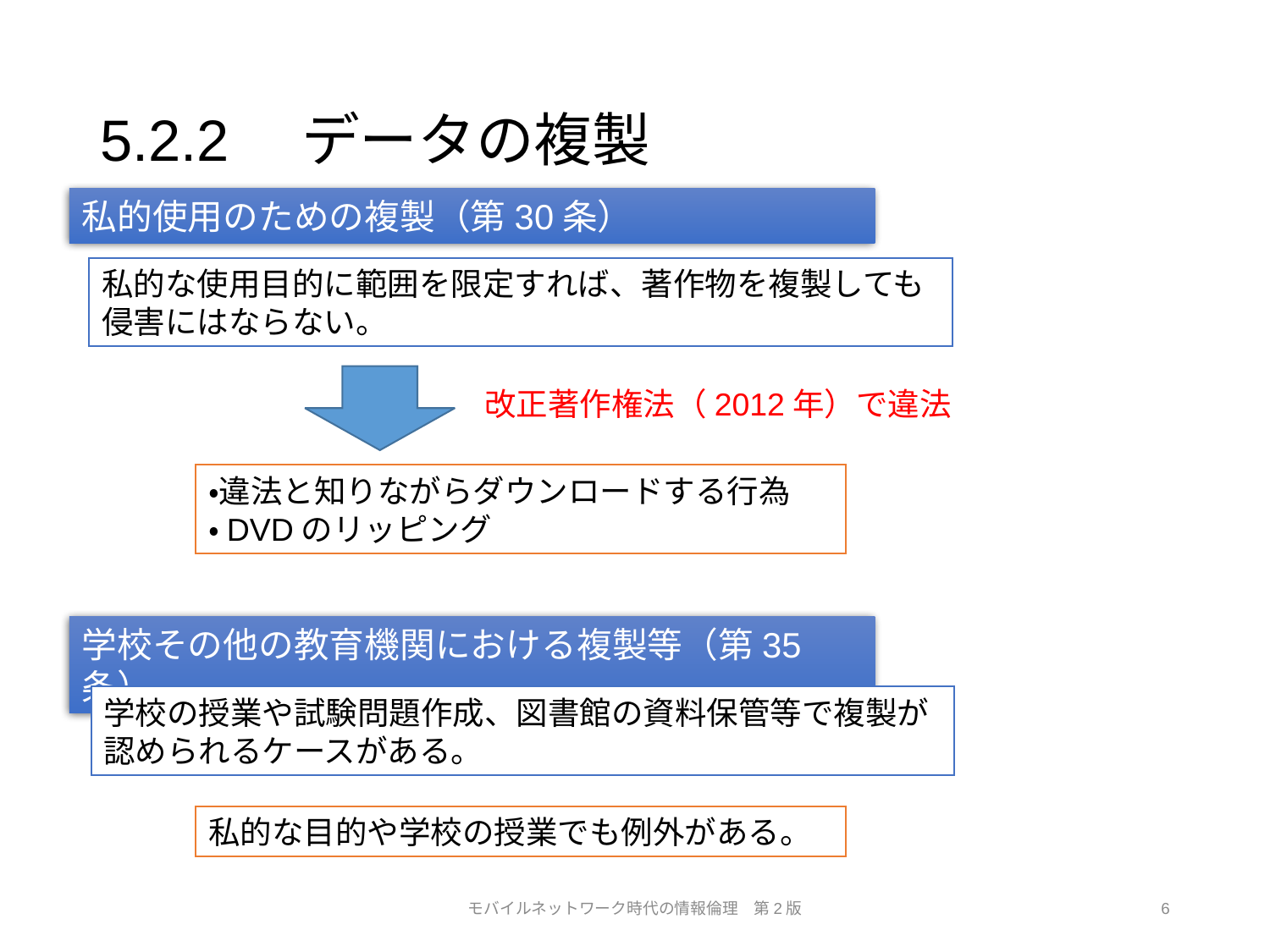

# 5.2.2　データの複製
私的使用のための複製（第30条）
私的な使用目的に範囲を限定すれば、著作物を複製しても侵害にはならない。

改正著作権法（2012年）で違法
・違法と知りながらダウンロードする行為
・DVDのリッピング
学校その他の教育機関における複製等（第35条）
学校の授業や試験問題作成、図書館の資料保管等で複製が認められるケースがある。
私的な目的や学校の授業でも例外がある。
モバイルネットワーク時代の情報倫理　第2版
6